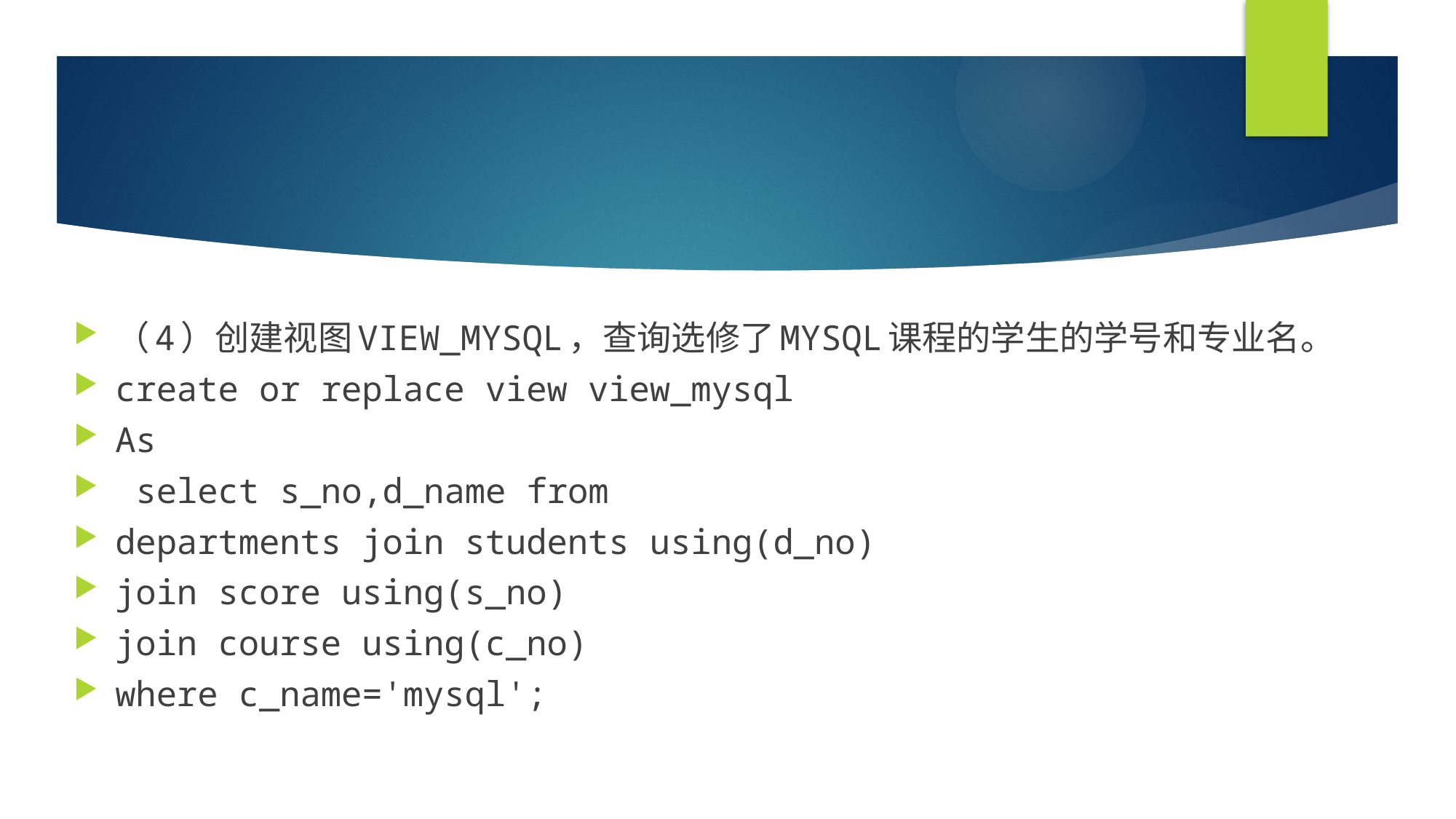

#
（4）创建视图VIEW_MYSQL，查询选修了MYSQL课程的学生的学号和专业名。
create or replace view view_mysql
As
 select s_no,d_name from
departments join students using(d_no)
join score using(s_no)
join course using(c_no)
where c_name='mysql';